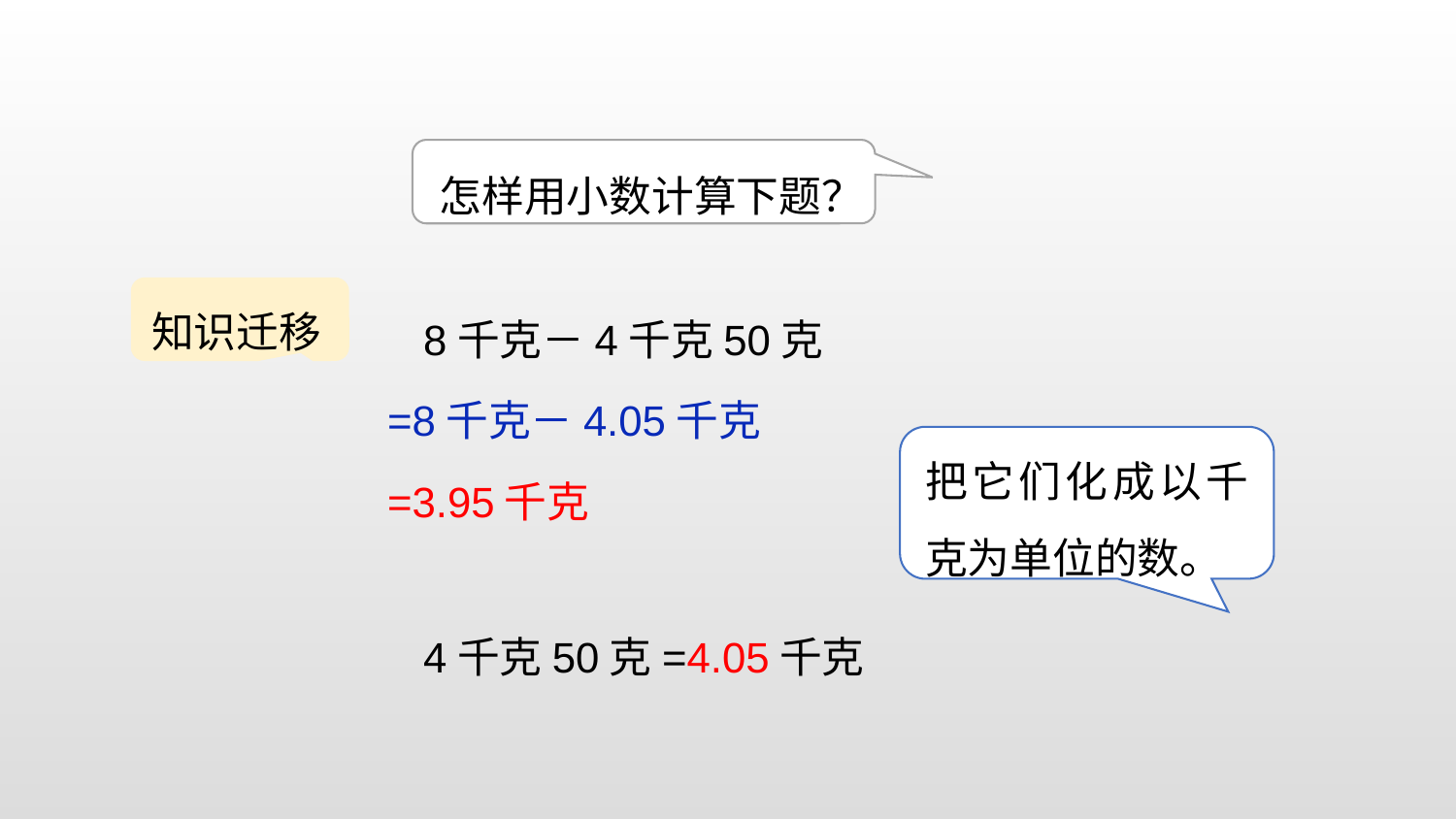

怎样用小数计算下题？

知识迁移

8千克－4千克50克
=8千克－4.05千克
=3.95千克
把它们化成以千克为单位的数。

4千克50克=4.05千克